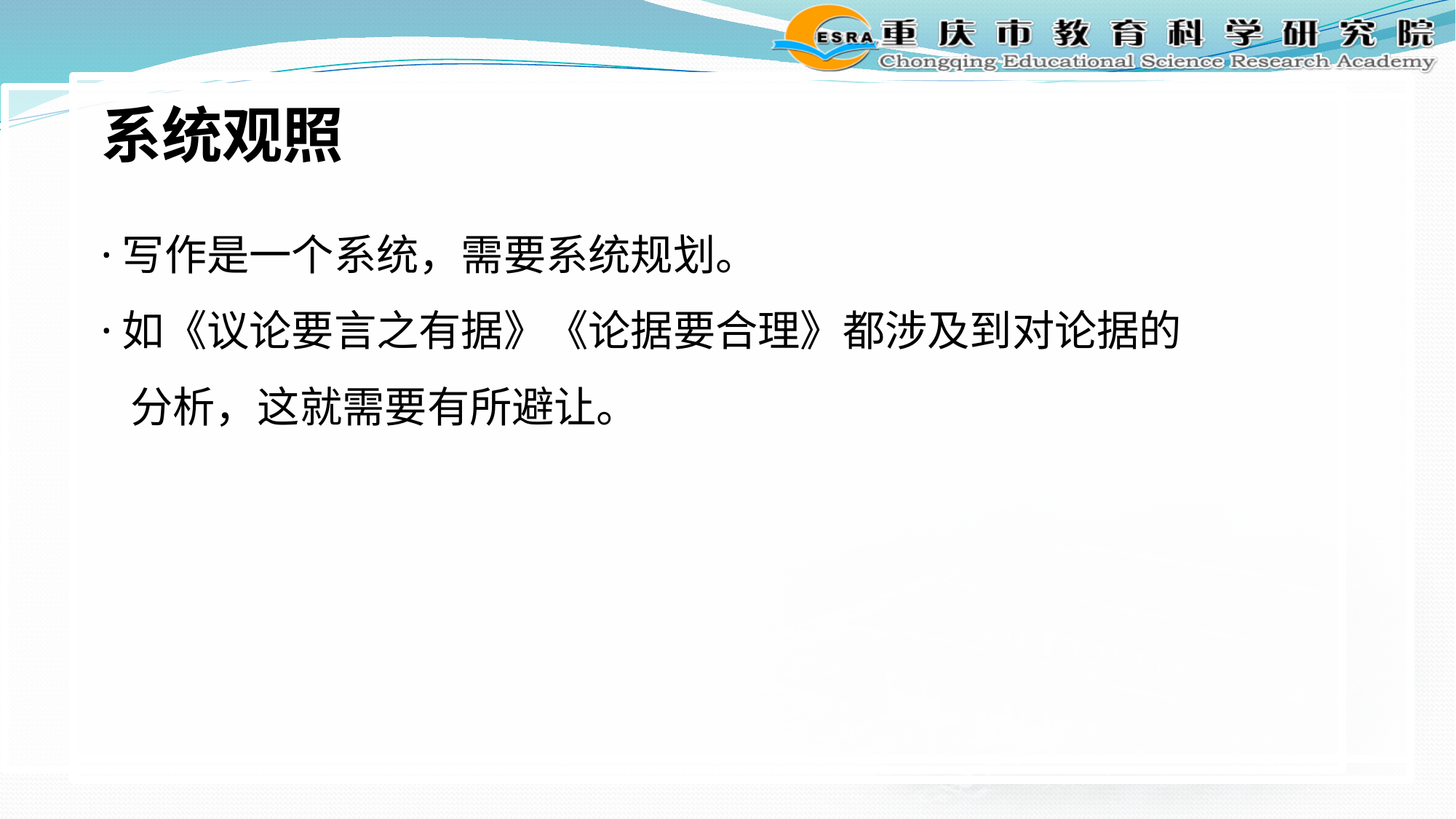

系统观照

·写作是一个系统，需要系统规划。
·如《议论要言之有据》《论据要合理》都涉及到对论据的
  分析，这就需要有所避让。